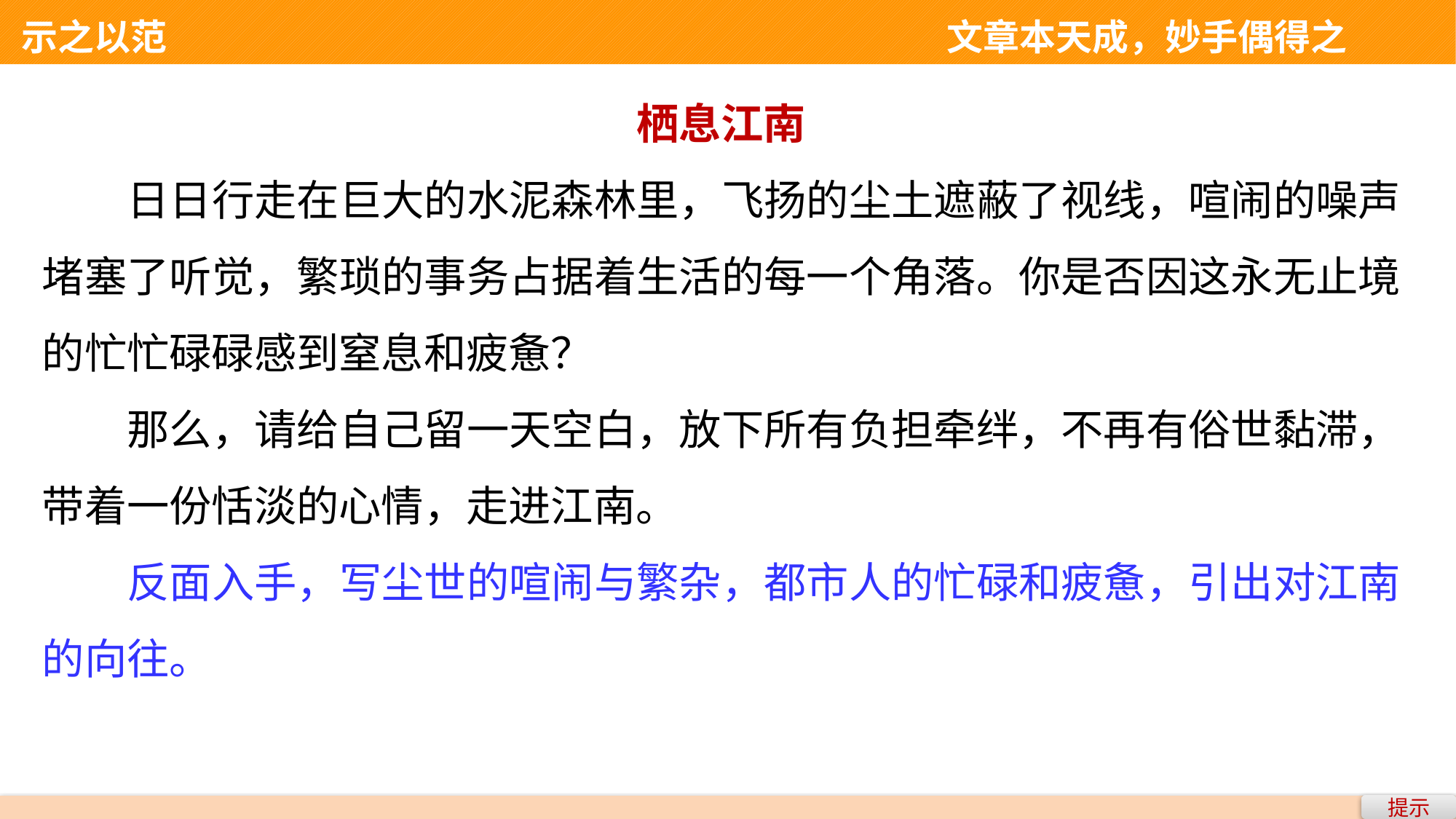

示之以范                                 　　　　　　　　　　　　　　文章本天成，妙手偶得之
栖息江南
日日行走在巨大的水泥森林里，飞扬的尘土遮蔽了视线，喧闹的噪声堵塞了听觉，繁琐的事务占据着生活的每一个角落。你是否因这永无止境的忙忙碌碌感到窒息和疲惫？
那么，请给自己留一天空白，放下所有负担牵绊，不再有俗世黏滞，带着一份恬淡的心情，走进江南。
反面入手，写尘世的喧闹与繁杂，都市人的忙碌和疲惫，引出对江南的向往。
提示